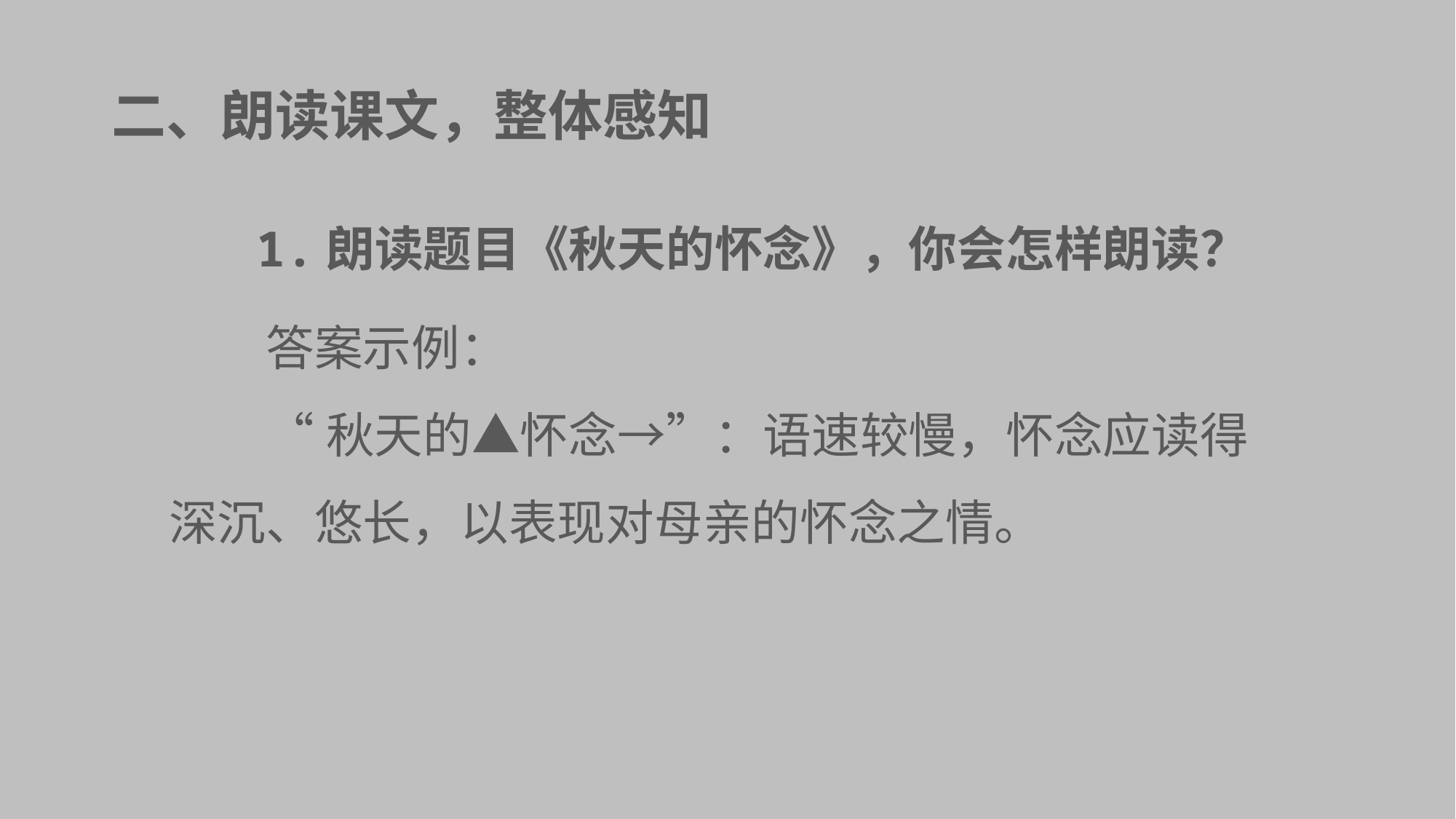

二、朗读课文，整体感知
1.朗读题目《秋天的怀念》，你会怎样朗读？
答案示例：
“秋天的▲怀念→”：语速较慢，怀念应读得深沉、悠长，以表现对母亲的怀念之情。